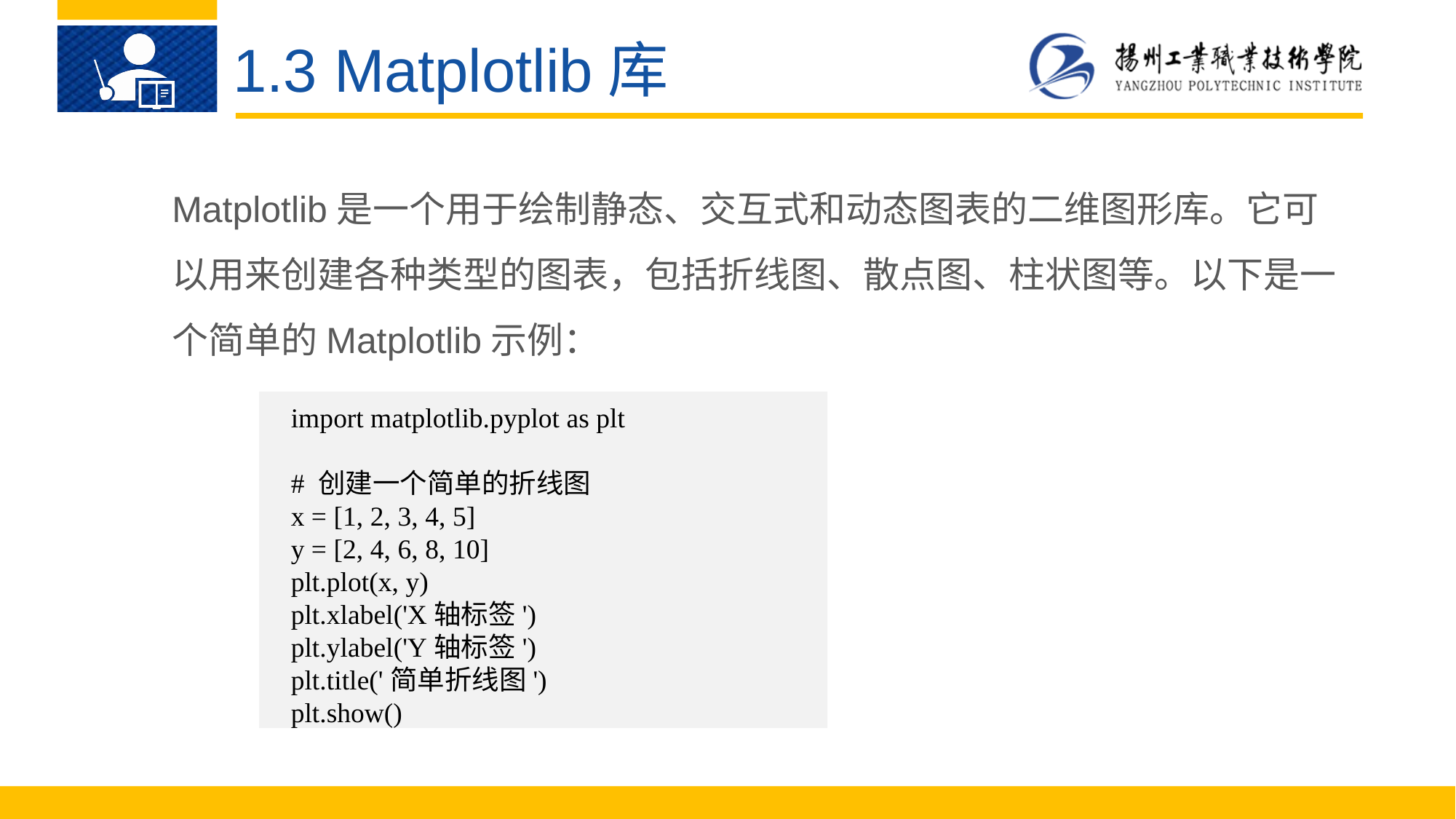

1.3 Matplotlib库
Matplotlib是一个用于绘制静态、交互式和动态图表的二维图形库。它可以用来创建各种类型的图表，包括折线图、散点图、柱状图等。以下是一个简单的Matplotlib示例：
import matplotlib.pyplot as plt

# 创建一个简单的折线图
x = [1, 2, 3, 4, 5]
y = [2, 4, 6, 8, 10]
plt.plot(x, y)
plt.xlabel('X轴标签')
plt.ylabel('Y轴标签')
plt.title('简单折线图')
plt.show()